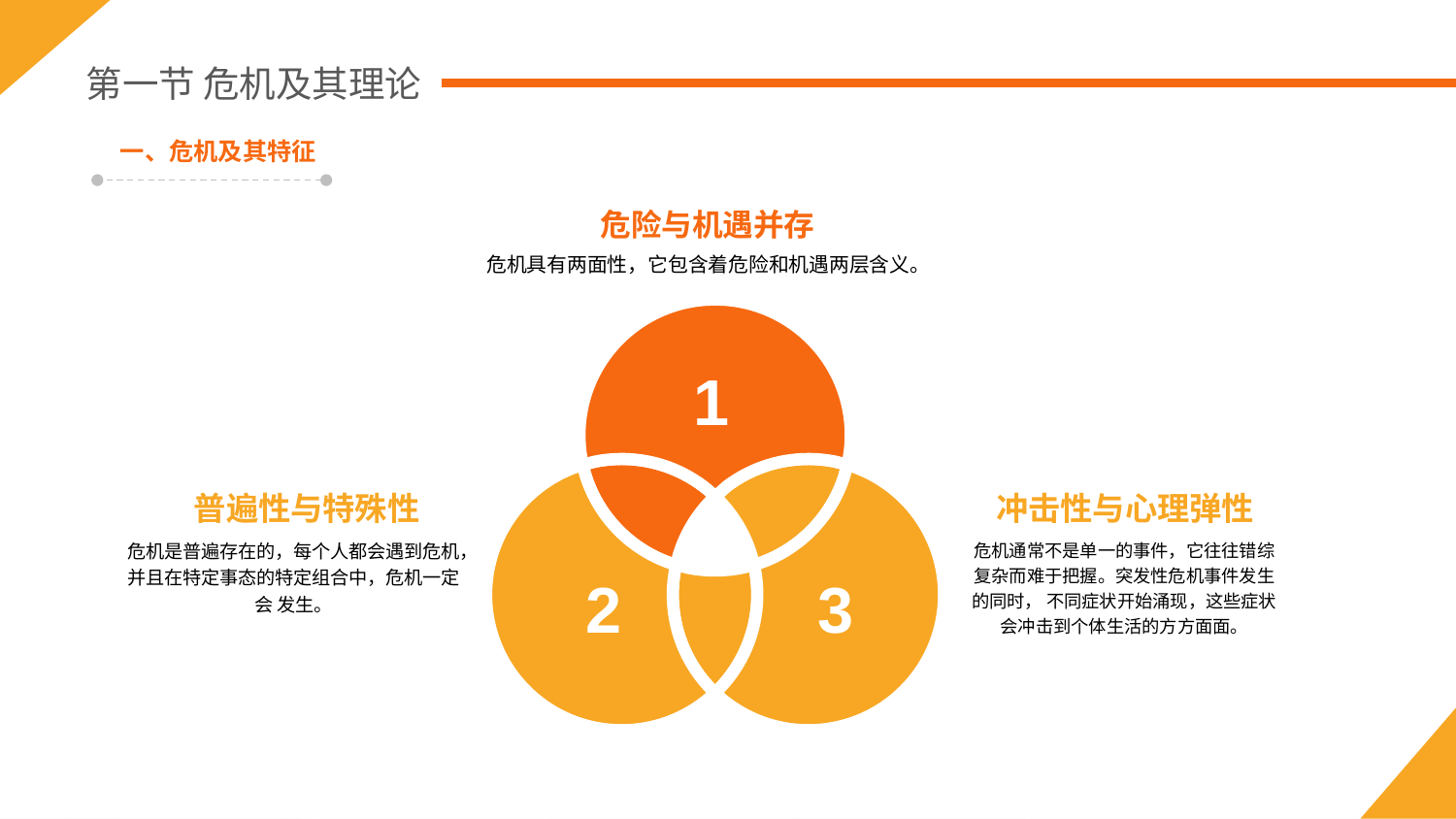

第一节 危机及其理论
一、危机及其特征
危险与机遇并存
危机具有两面性，它包含着危险和机遇两层含义。

1
普遍性与特殊性
冲击性与心理弹性
危机是普遍存在的，每个人都会遇到危机，并且在特定事态的特定组合中，危机一定会 发生。
危机通常不是单一的事件，它往往错综复杂而难于把握。突发性危机事件发生的同时， 不同症状开始涌现，这些症状会冲击到个体生活的方方面面。
2
3